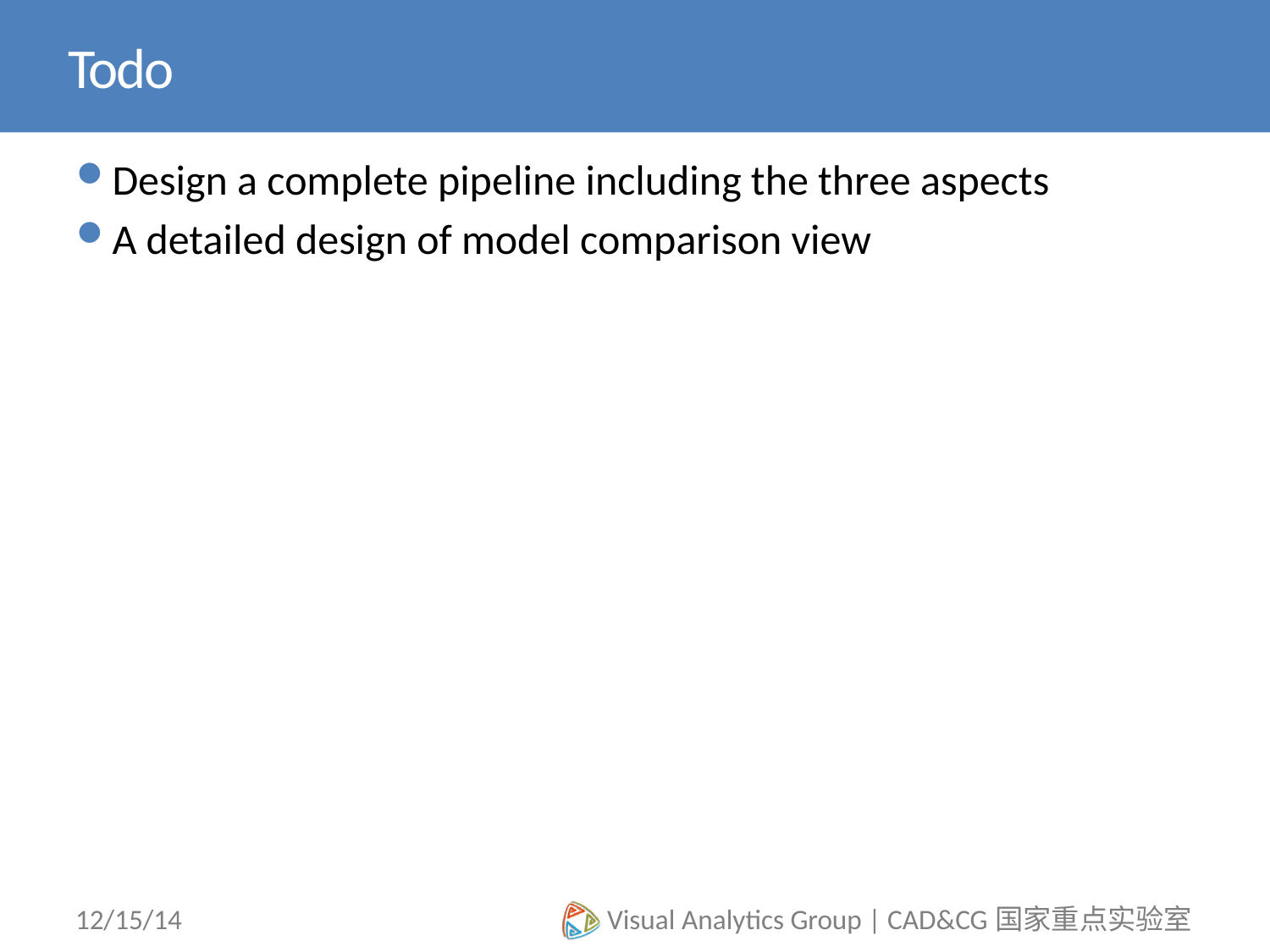

# Todo
Design a complete pipeline including the three aspects
A detailed design of model comparison view
12/15/14
Visual Analytics Group | CAD&CG国家重点实验室